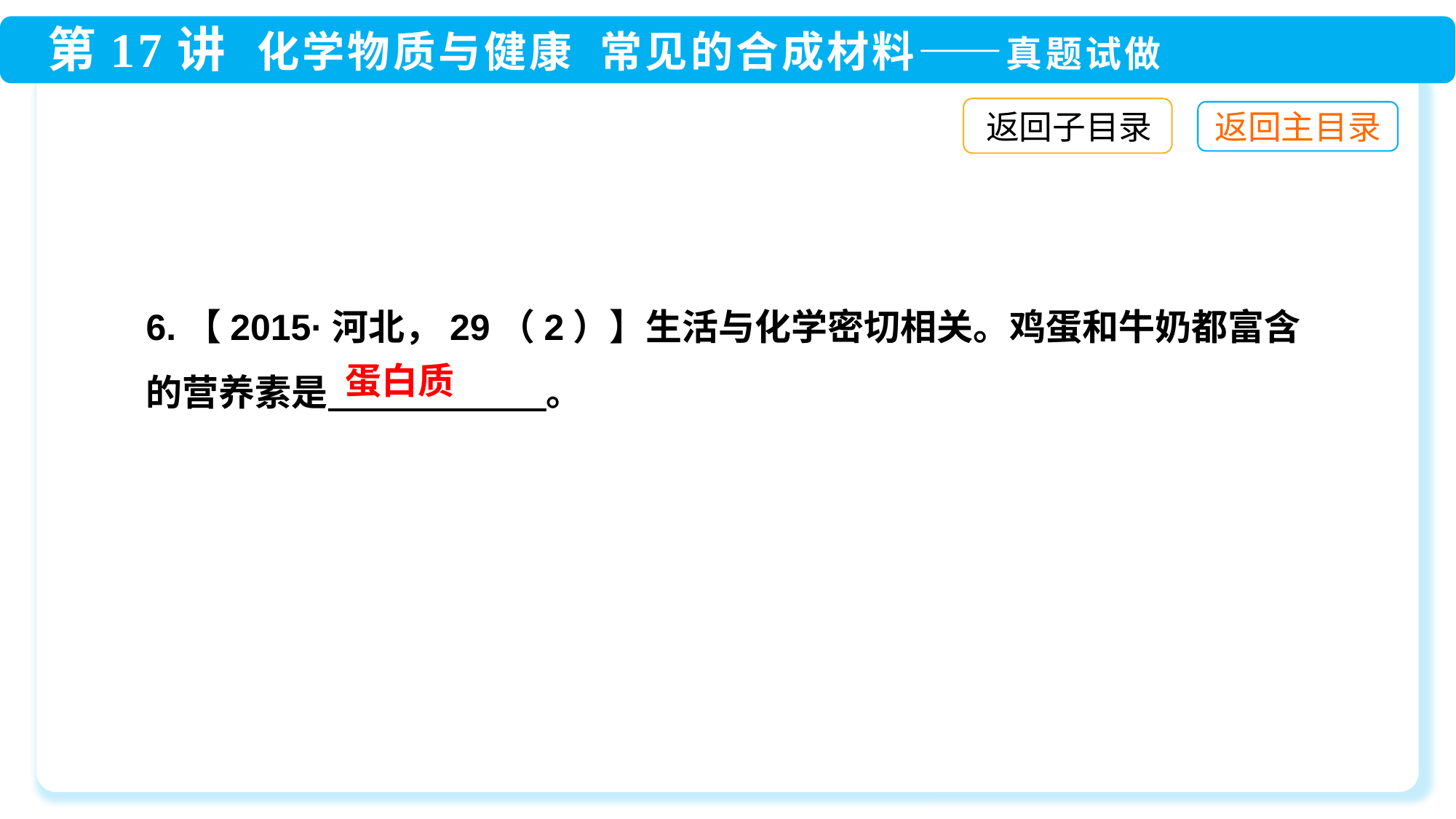

返回子目录

6.【2015·河北，29（2）】生活与化学密切相关。鸡蛋和牛奶都富含的营养素是　　　　　　。

蛋白质